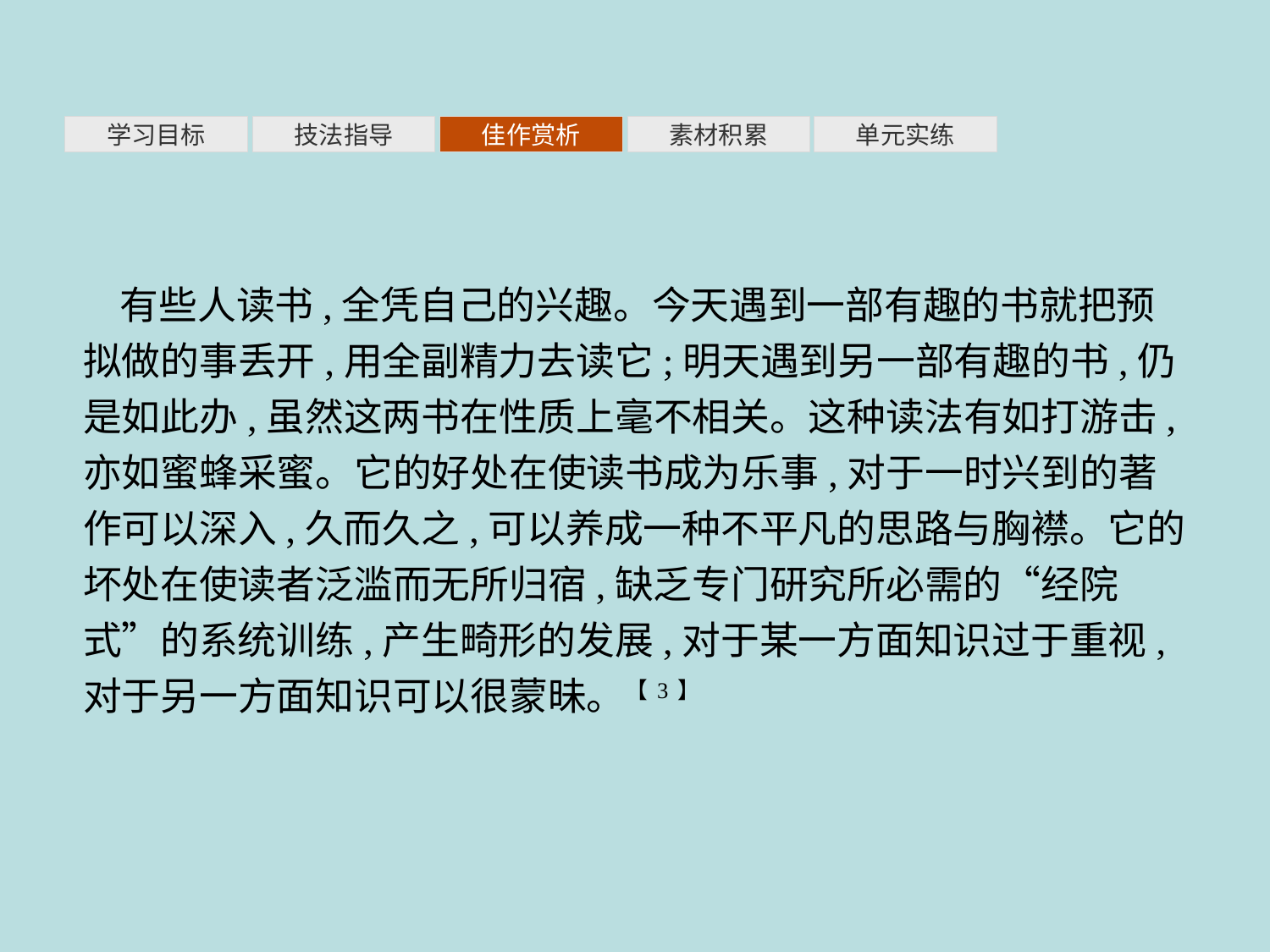

素材积累
学习目标
技法指导
佳作赏析
单元实练
有些人读书,全凭自己的兴趣。今天遇到一部有趣的书就把预拟做的事丢开,用全副精力去读它;明天遇到另一部有趣的书,仍是如此办,虽然这两书在性质上毫不相关。这种读法有如打游击,亦如蜜蜂采蜜。它的好处在使读书成为乐事,对于一时兴到的著作可以深入,久而久之,可以养成一种不平凡的思路与胸襟。它的坏处在使读者泛滥而无所归宿,缺乏专门研究所必需的“经院式”的系统训练,产生畸形的发展,对于某一方面知识过于重视,对于另一方面知识可以很蒙昧。【3】